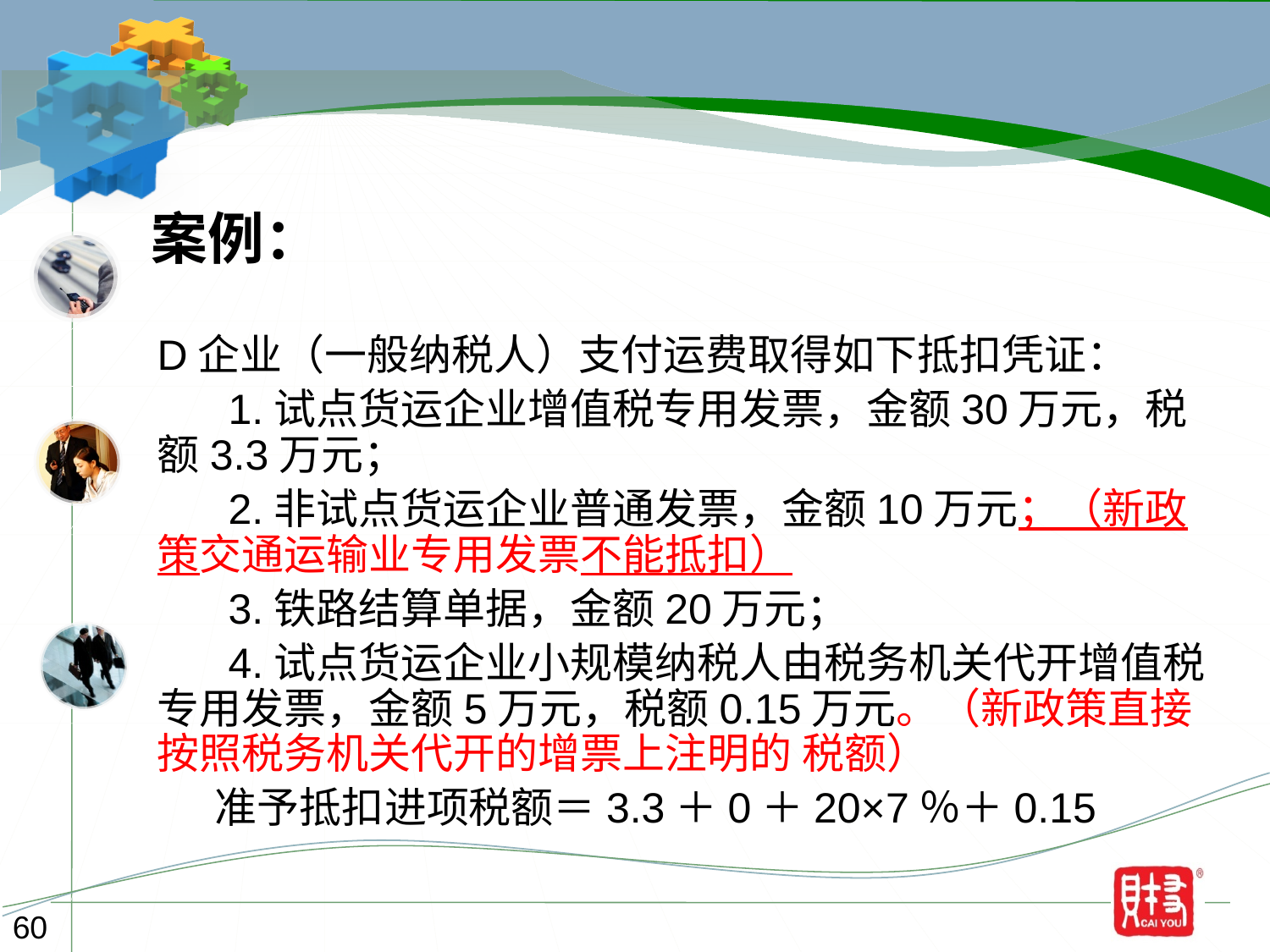

案例：
    D企业（一般纳税人）支付运费取得如下抵扣凭证：
          1.试点货运企业增值税专用发票，金额30万元，税额3.3万元；
          2.非试点货运企业普通发票，金额10万元；（新政策交通运输业专用发票不能抵扣）
          3.铁路结算单据，金额20万元；
          4.试点货运企业小规模纳税人由税务机关代开增值税专用发票，金额5万元，税额0.15万元。（新政策直接按照税务机关代开的增票上注明的 税额）
          准予抵扣进项税额＝3.3＋0＋20×7％＋0.15

60